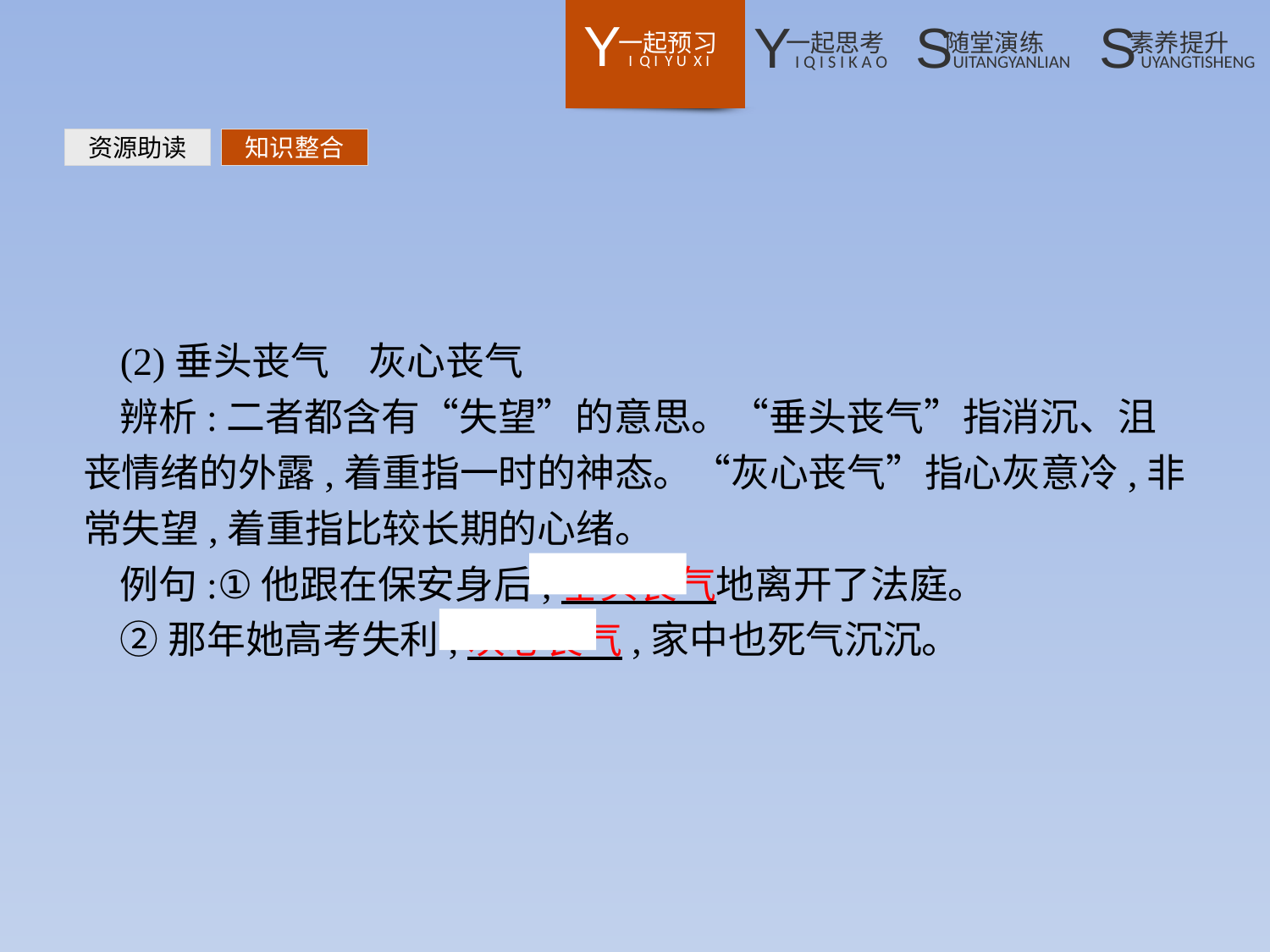

资源助读
知识整合
(2)垂头丧气　灰心丧气
辨析:二者都含有“失望”的意思。“垂头丧气”指消沉、沮丧情绪的外露,着重指一时的神态。“灰心丧气”指心灰意冷,非常失望,着重指比较长期的心绪。
例句:①他跟在保安身后,垂头丧气地离开了法庭。
②那年她高考失利,灰心丧气,家中也死气沉沉。